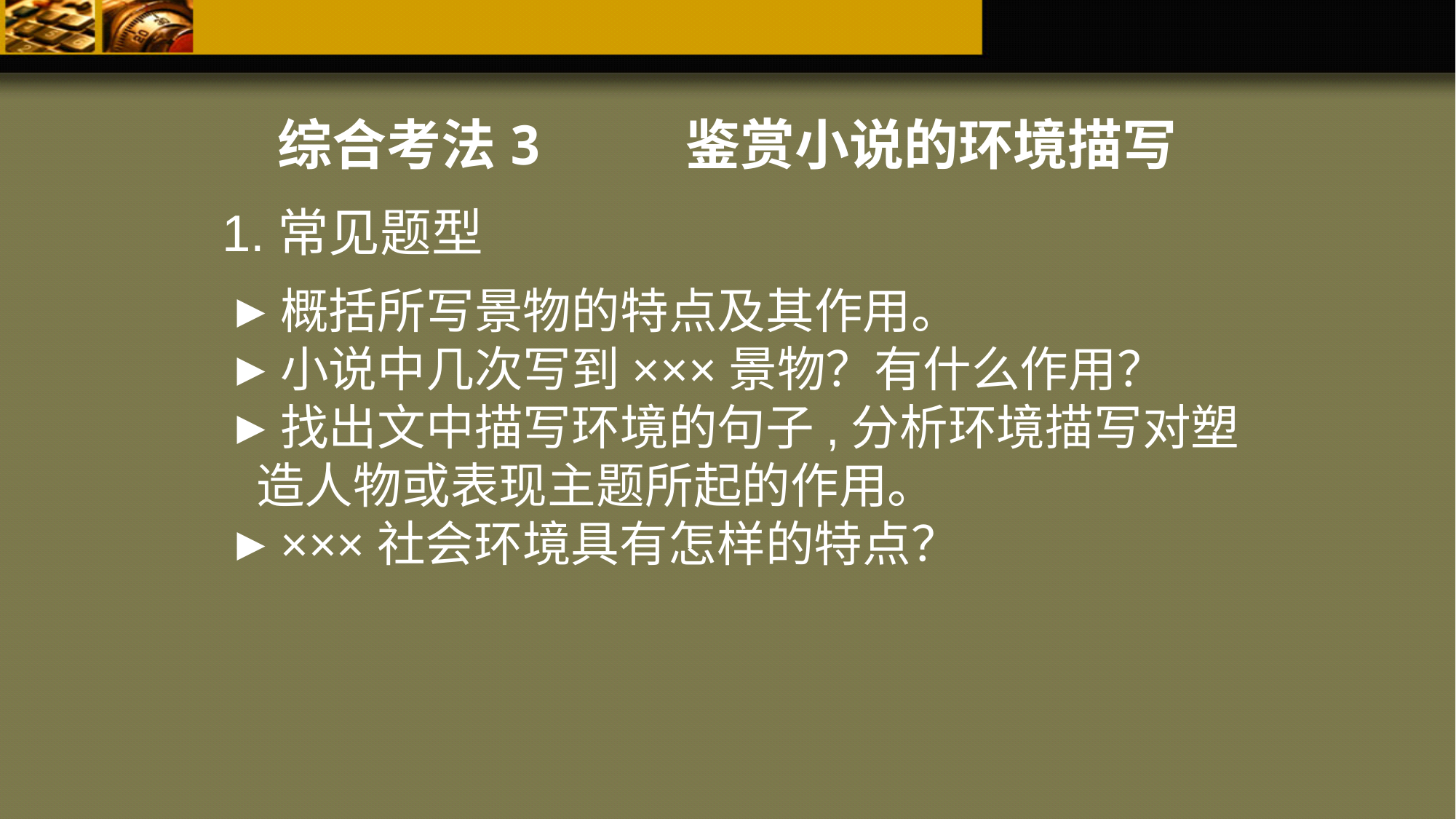

综合考法3    鉴赏小说的环境描写
1.常见题型
概括所写景物的特点及其作用。
小说中几次写到×××景物？有什么作用？
找出文中描写环境的句子,分析环境描写对塑造人物或表现主题所起的作用。
×××社会环境具有怎样的特点？